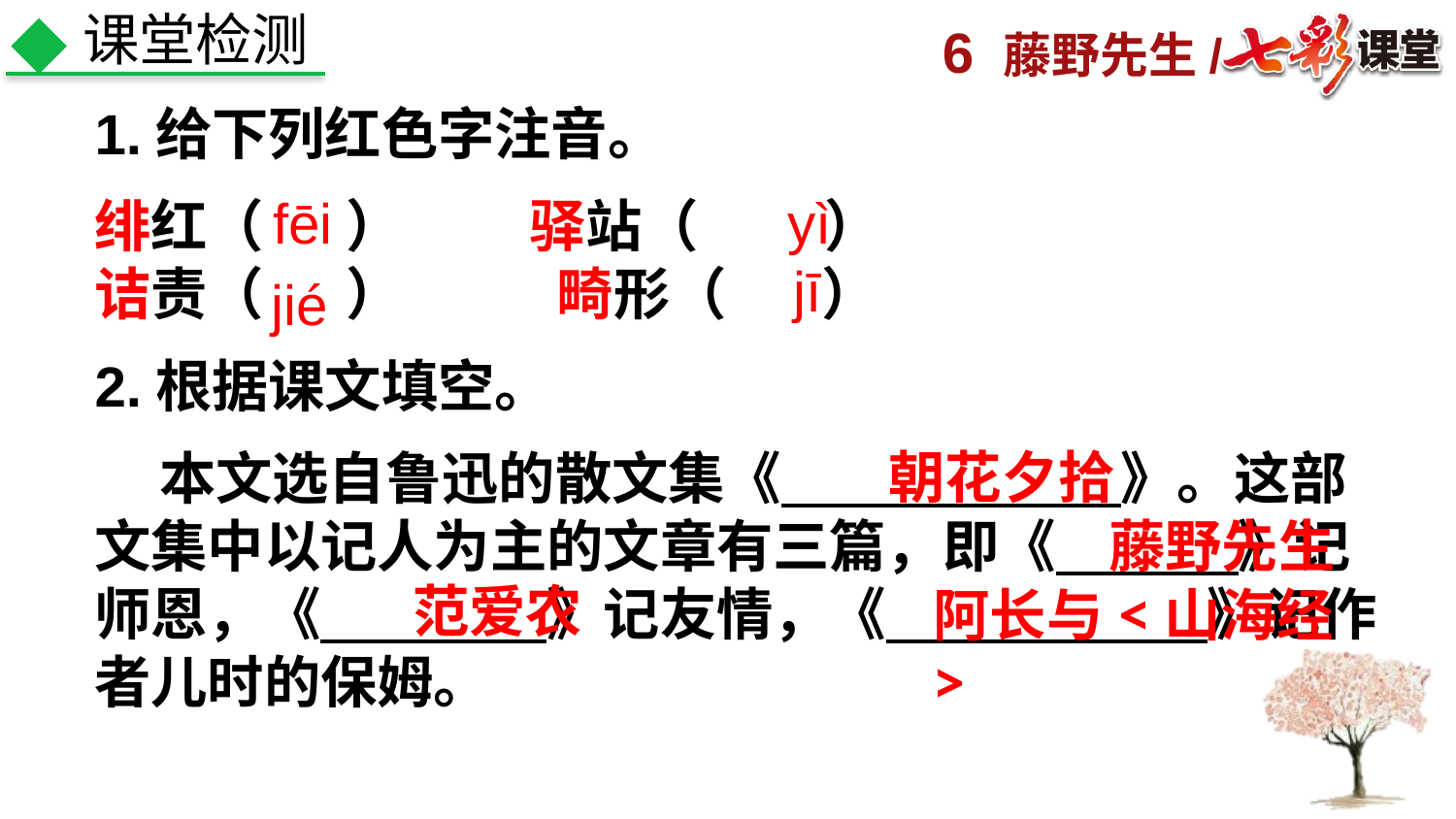

课堂检测

1.给下列红色字注音。
绯红（　  ）　　 驿站（　 　）
诘责（　  ）	  畸形（　   ）
2.根据课文填空。
    本文选自鲁迅的散文集《　　　　　　》。这部文集中以记人为主的文章有三篇，即《　　 　》记师恩，《　　　　》记友情，《　   　　　　》记作者儿时的保姆。
fēi
yì
jī
jié
朝花夕拾
藤野先生
范爱农
阿长与<山海经>